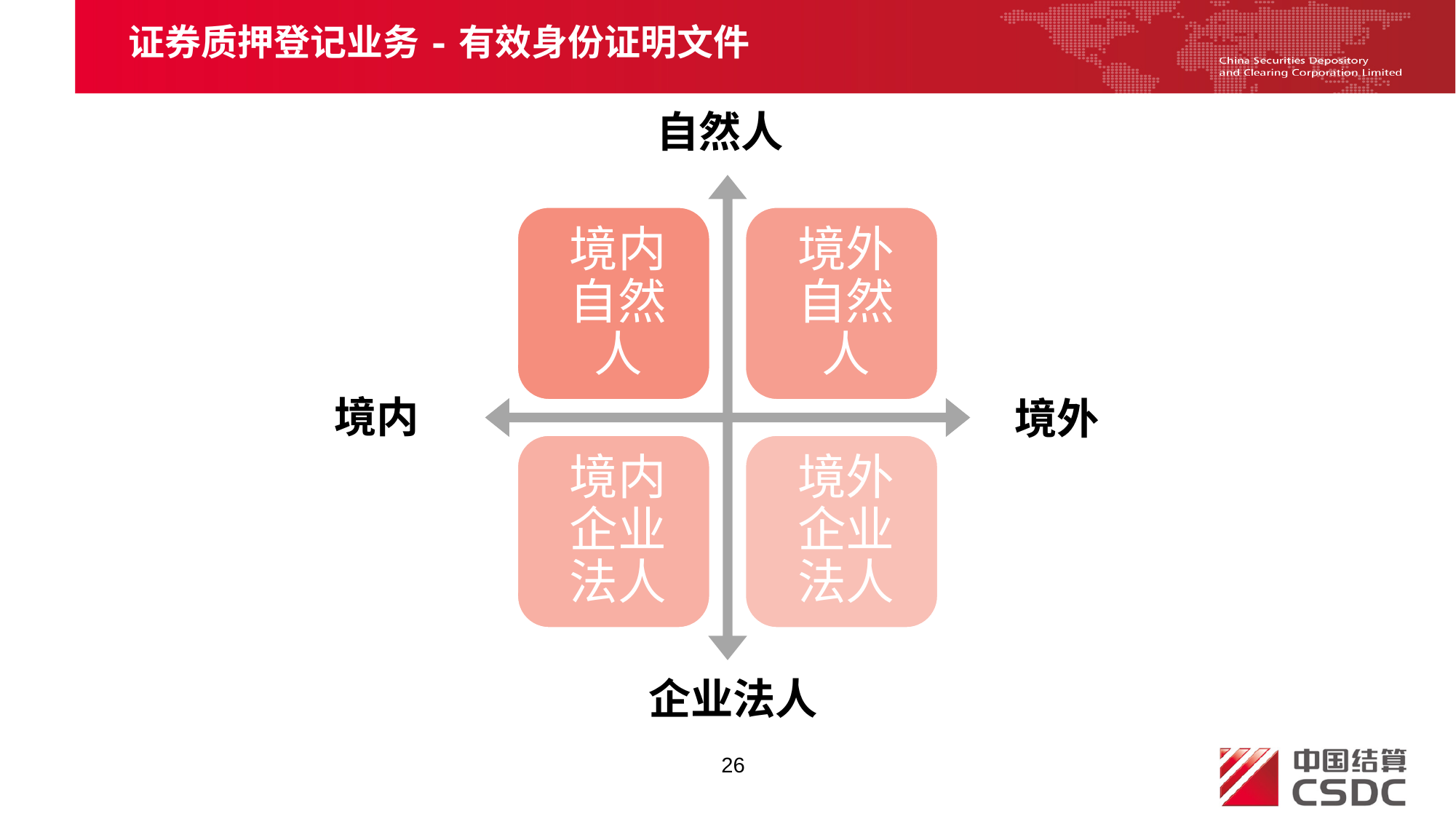

证券质押登记业务-有效身份证明文件
自然人
境内自然人
境外自然人
境内企业法人
境外企业法人
境内
境外
企业法人
26